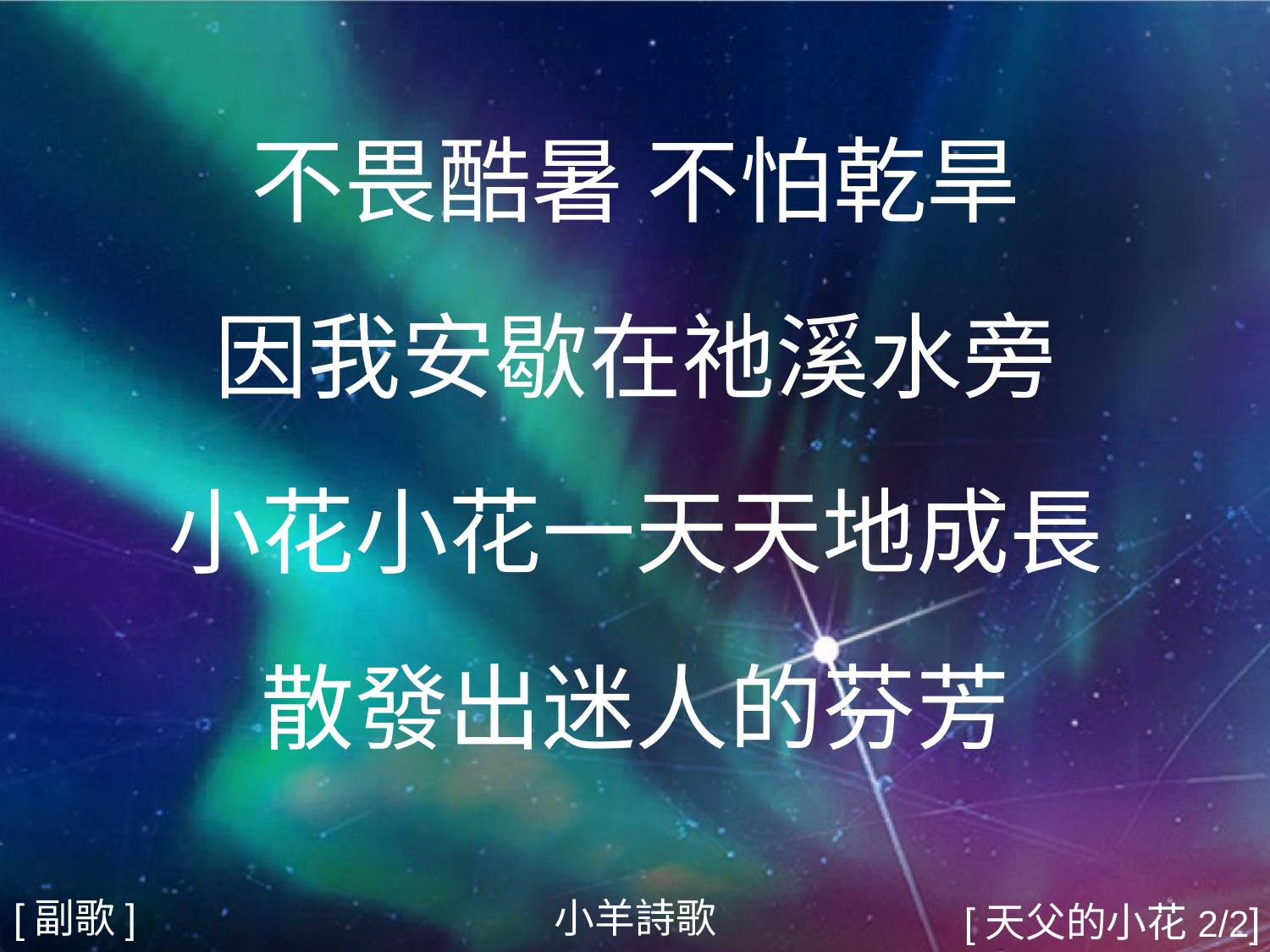

不畏酷暑 不怕乾旱

因我安歇在祂溪水旁

小花小花一天天地成長

散發出迷人的芬芳

#

小羊詩歌
[副歌]
[天父的小花2/2]